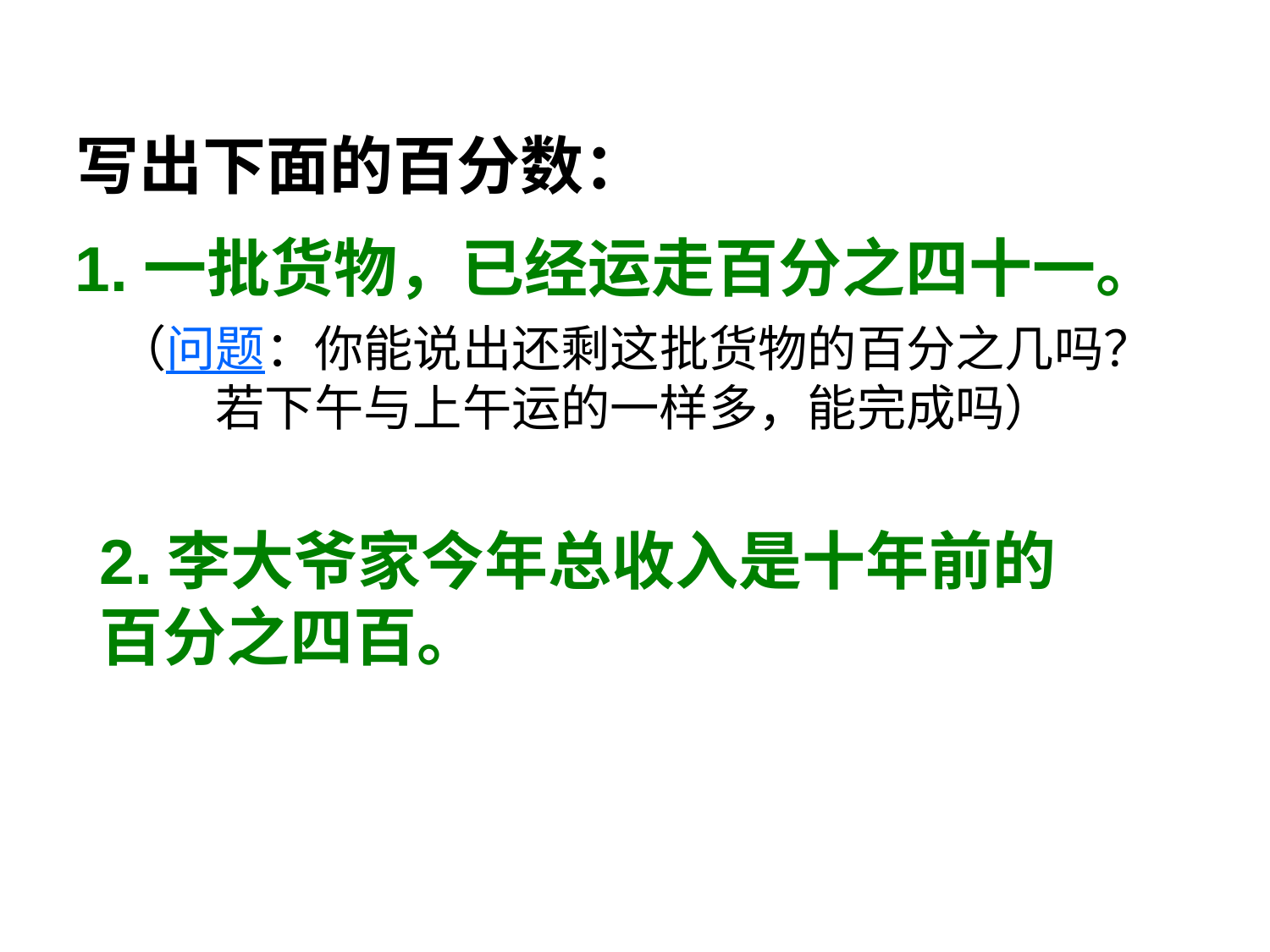

写出下面的百分数：
1.一批货物，已经运走百分之四十一。
（问题：你能说出还剩这批货物的百分之几吗？
若下午与上午运的一样多，能完成吗）
2.李大爷家今年总收入是十年前的
百分之四百。